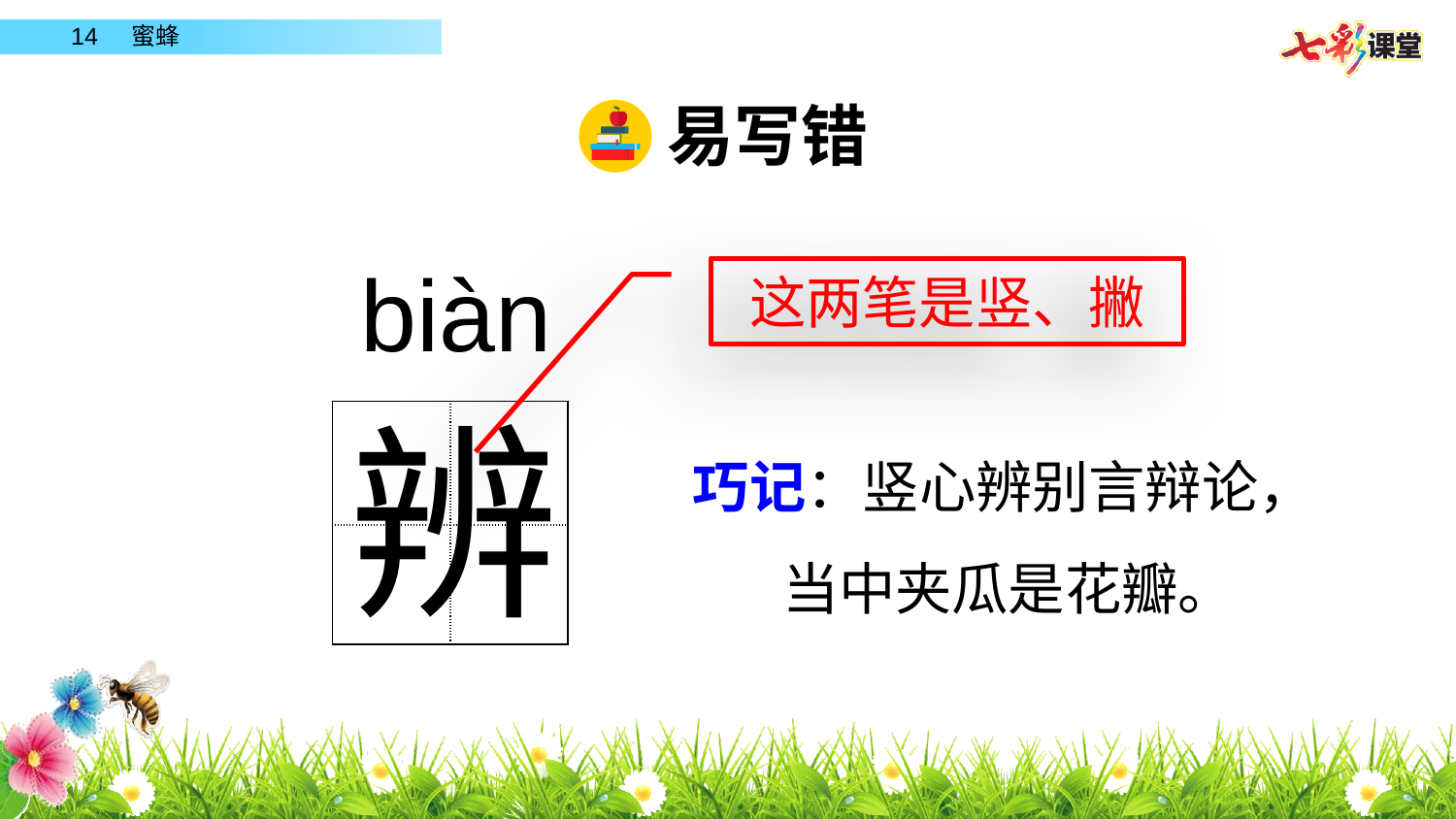

易写错

biàn
这两笔是竖、撇
辨
|  |  |
| --- | --- |
|  |  |
巧记：竖心辨别言辩论，
      当中夹瓜是花瓣。